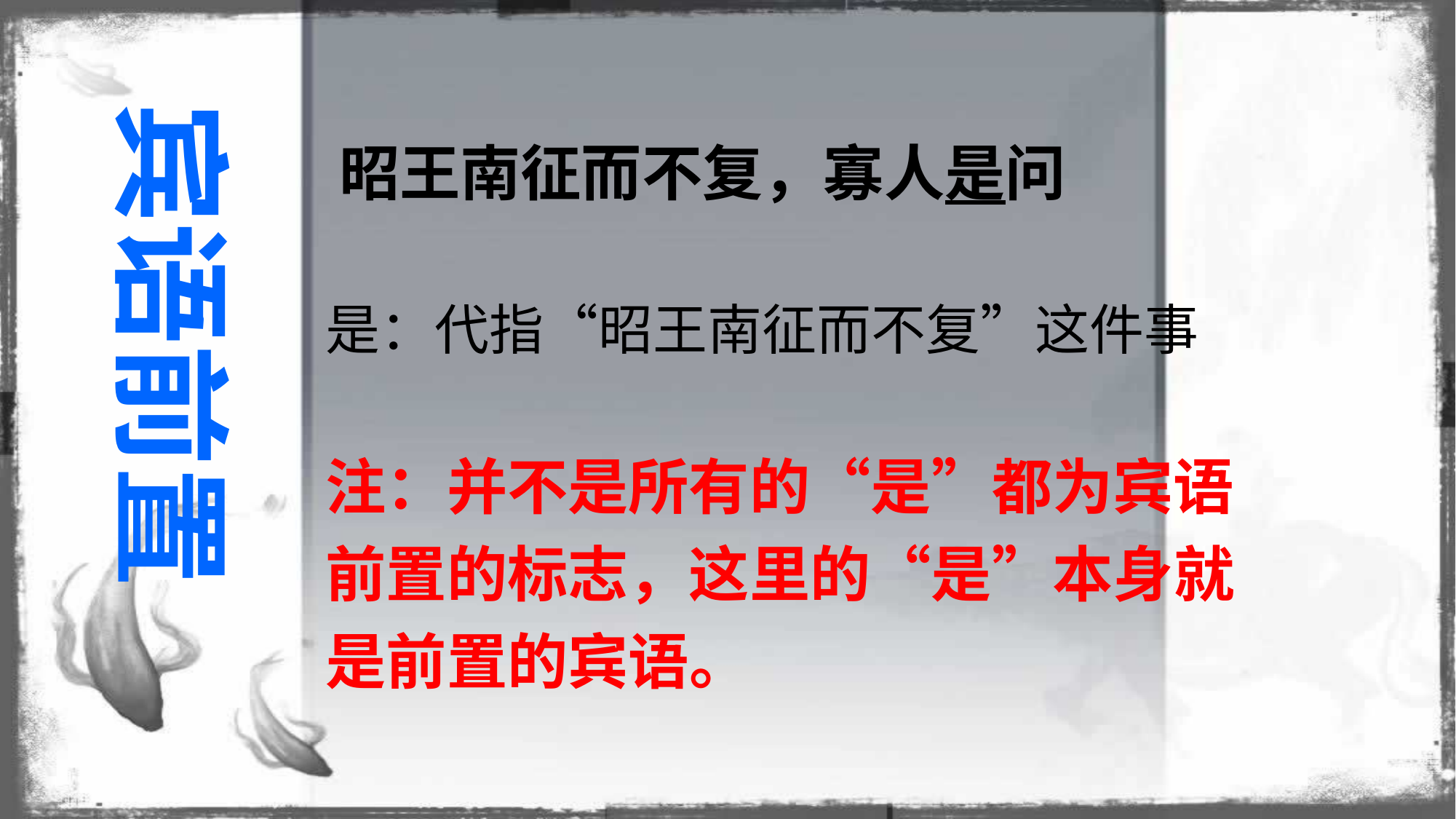

宾语前置
昭王南征而不复，寡人是问
是：代指“昭王南征而不复”这件事
注：并不是所有的“是”都为宾语前置的标志，这里的“是”本身就是前置的宾语。